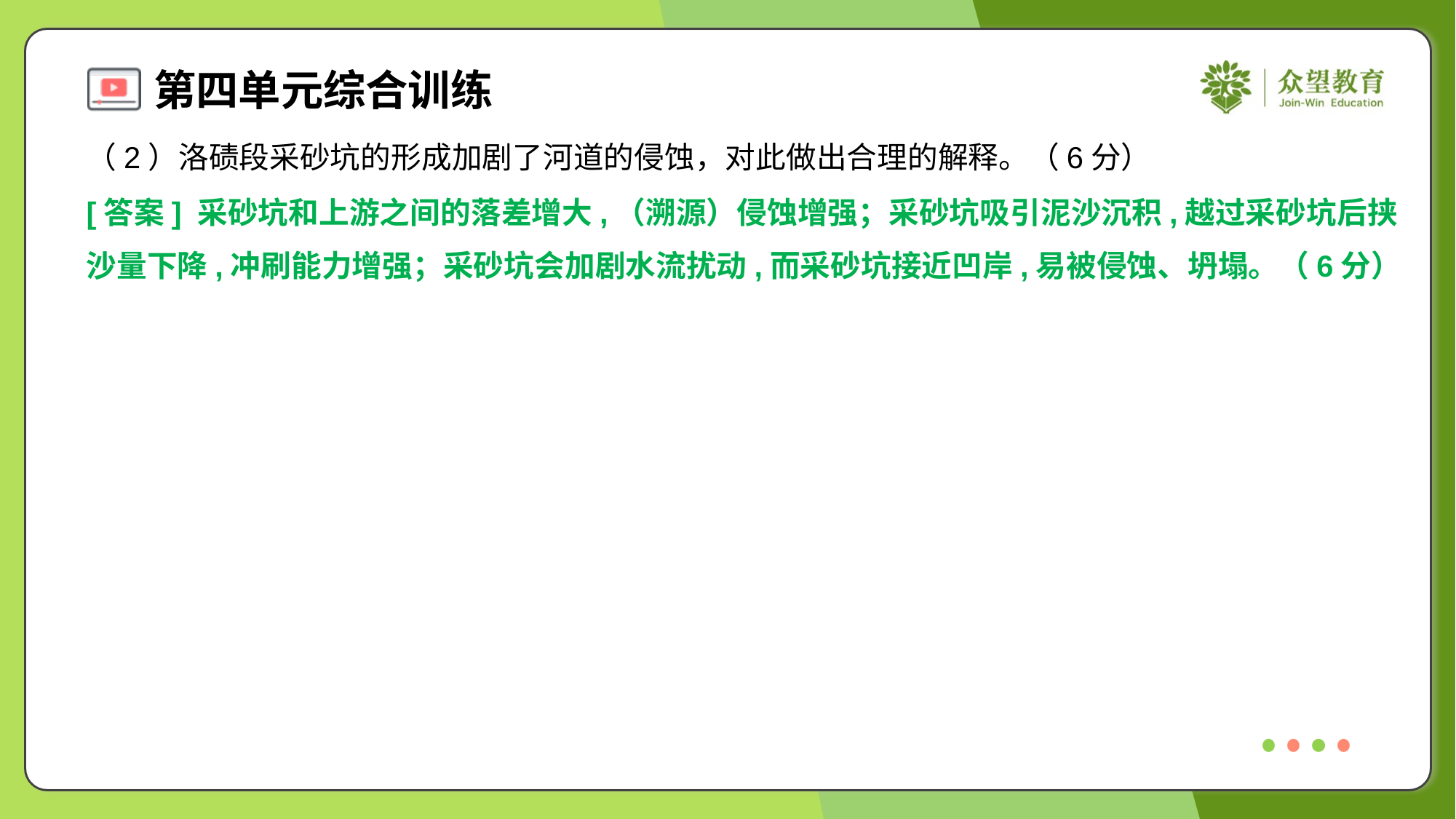

（2）洛碛段采砂坑的形成加剧了河道的侵蚀，对此做出合理的解释。（6分）
[答案] 采砂坑和上游之间的落差增大,（溯源）侵蚀增强；采砂坑吸引泥沙沉积,越过采砂坑后挟
沙量下降,冲刷能力增强；采砂坑会加剧水流扰动,而采砂坑接近凹岸,易被侵蚀、坍塌。（6分）